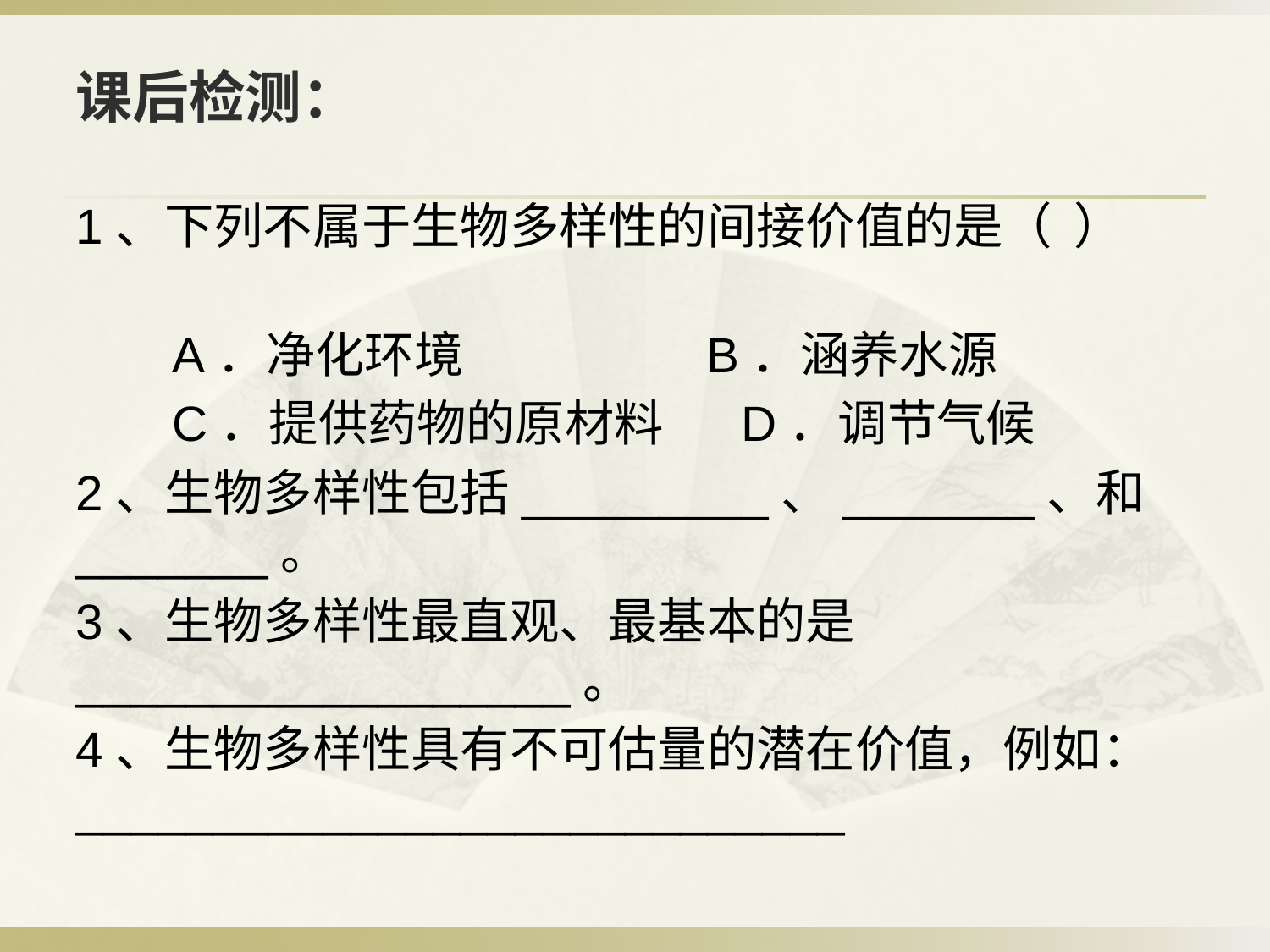

# 课后检测：
1、下列不属于生物多样性的间接价值的是（  ）
       A．净化环境                     B．涵养水源
       C．提供药物的原材料      D．调节气候
2、生物多样性包括_________、_______、和_______。
3、生物多样性最直观、最基本的是__________________。
4、生物多样性具有不可估量的潜在价值，例如：____________________________